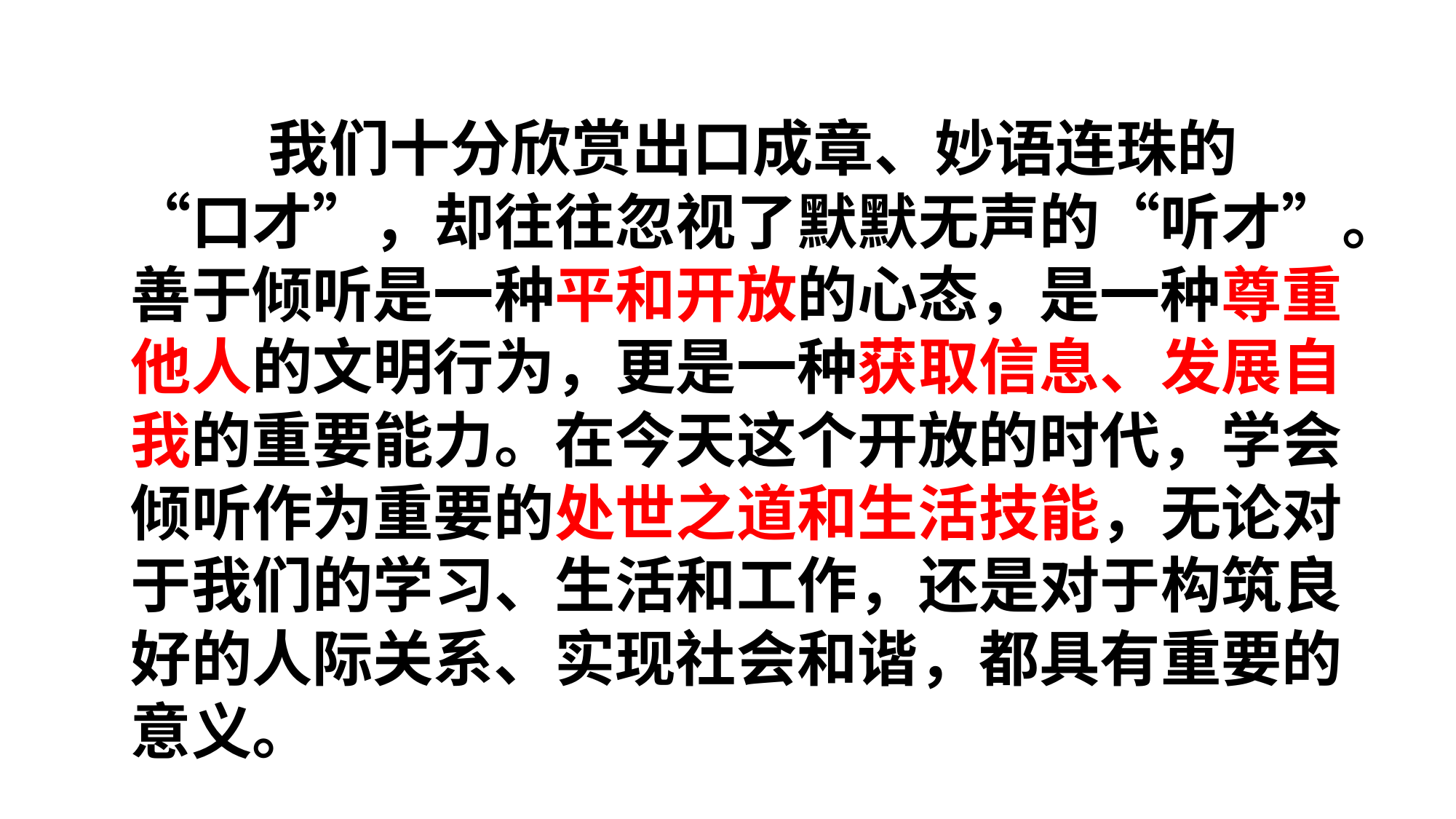

我们十分欣赏出口成章、妙语连珠的“口才”，却往往忽视了默默无声的“听才”。善于倾听是一种平和开放的心态，是一种尊重他人的文明行为，更是一种获取信息、发展自我的重要能力。在今天这个开放的时代，学会倾听作为重要的处世之道和生活技能，无论对于我们的学习、生活和工作，还是对于构筑良好的人际关系、实现社会和谐，都具有重要的意义。